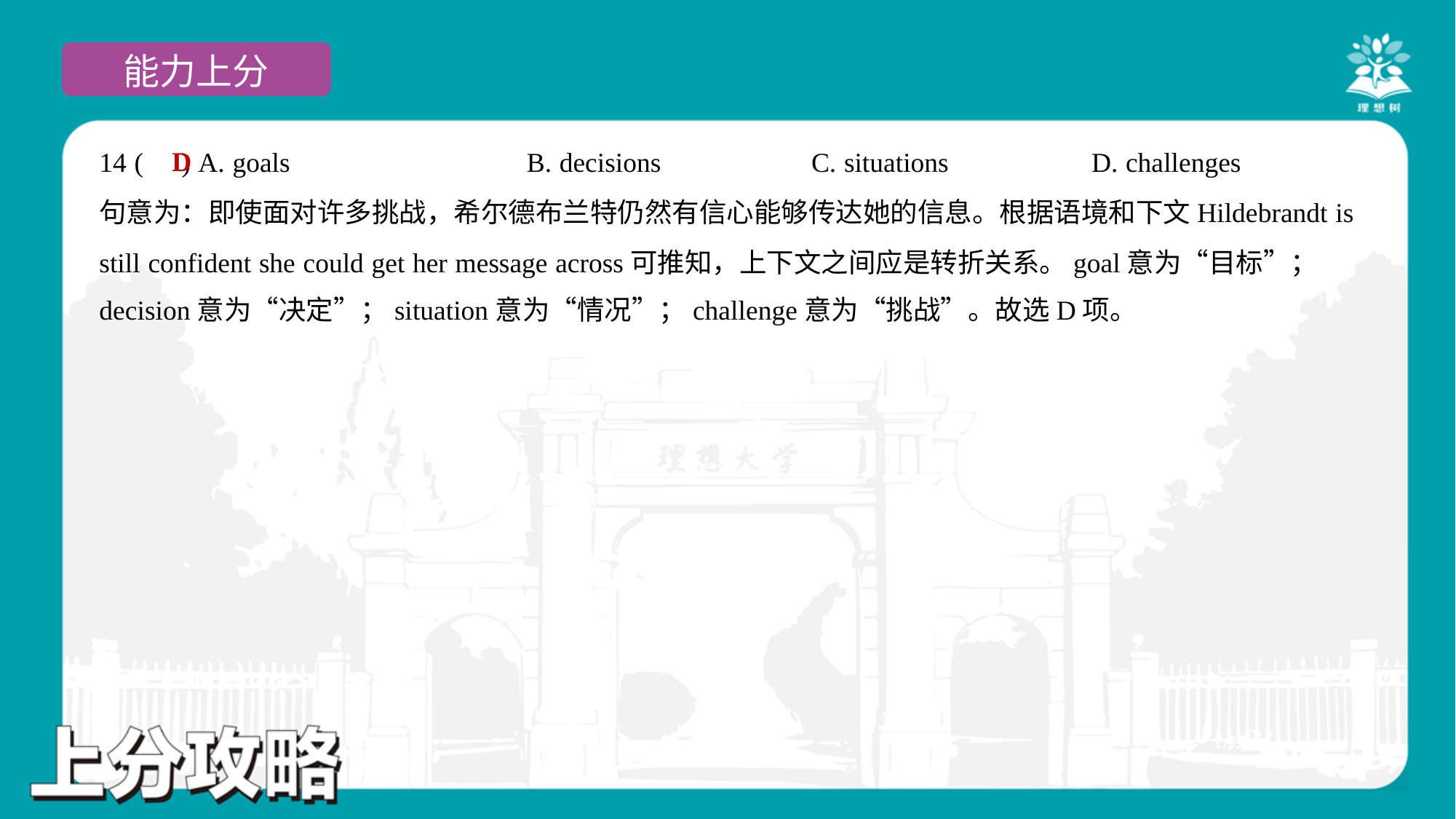

D
14 (     ) A. goals	B. decisions	C. situations	D. challenges
句意为：即使面对许多挑战，希尔德布兰特仍然有信心能够传达她的信息。根据语境和下文Hildebrandt is
still confident she could get her message across可推知，上下文之间应是转折关系。goal意为“目标”；
decision意为“决定”；situation意为“情况”；challenge意为“挑战”。故选D项。